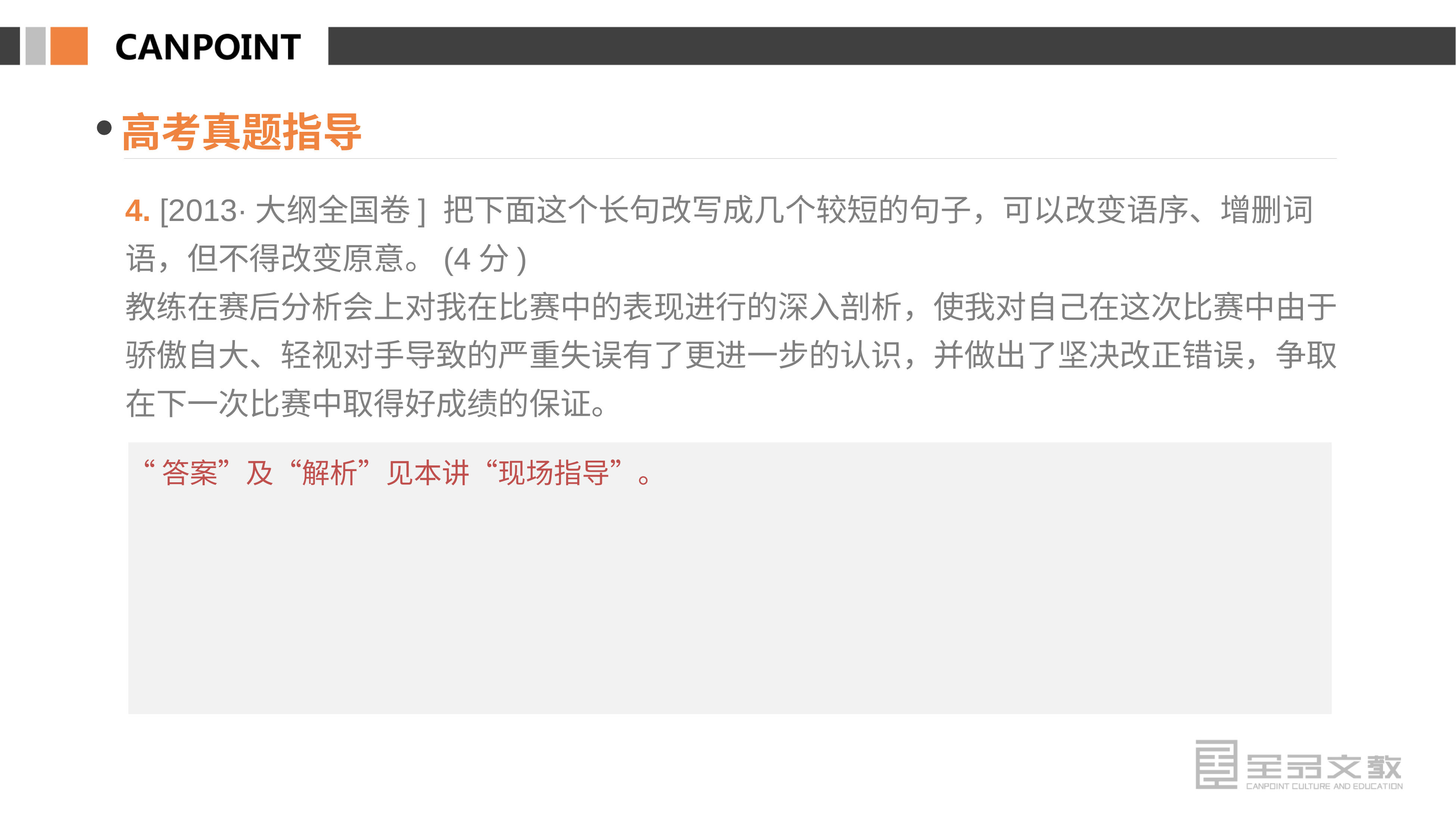

高考真题指导

4. [2013·大纲全国卷] 把下面这个长句改写成几个较短的句子，可以改变语序、增删词语，但不得改变原意。(4分)
教练在赛后分析会上对我在比赛中的表现进行的深入剖析，使我对自己在这次比赛中由于骄傲自大、轻视对手导致的严重失误有了更进一步的认识，并做出了坚决改正错误，争取在下一次比赛中取得好成绩的保证。

“答案”及“解析”见本讲“现场指导”。